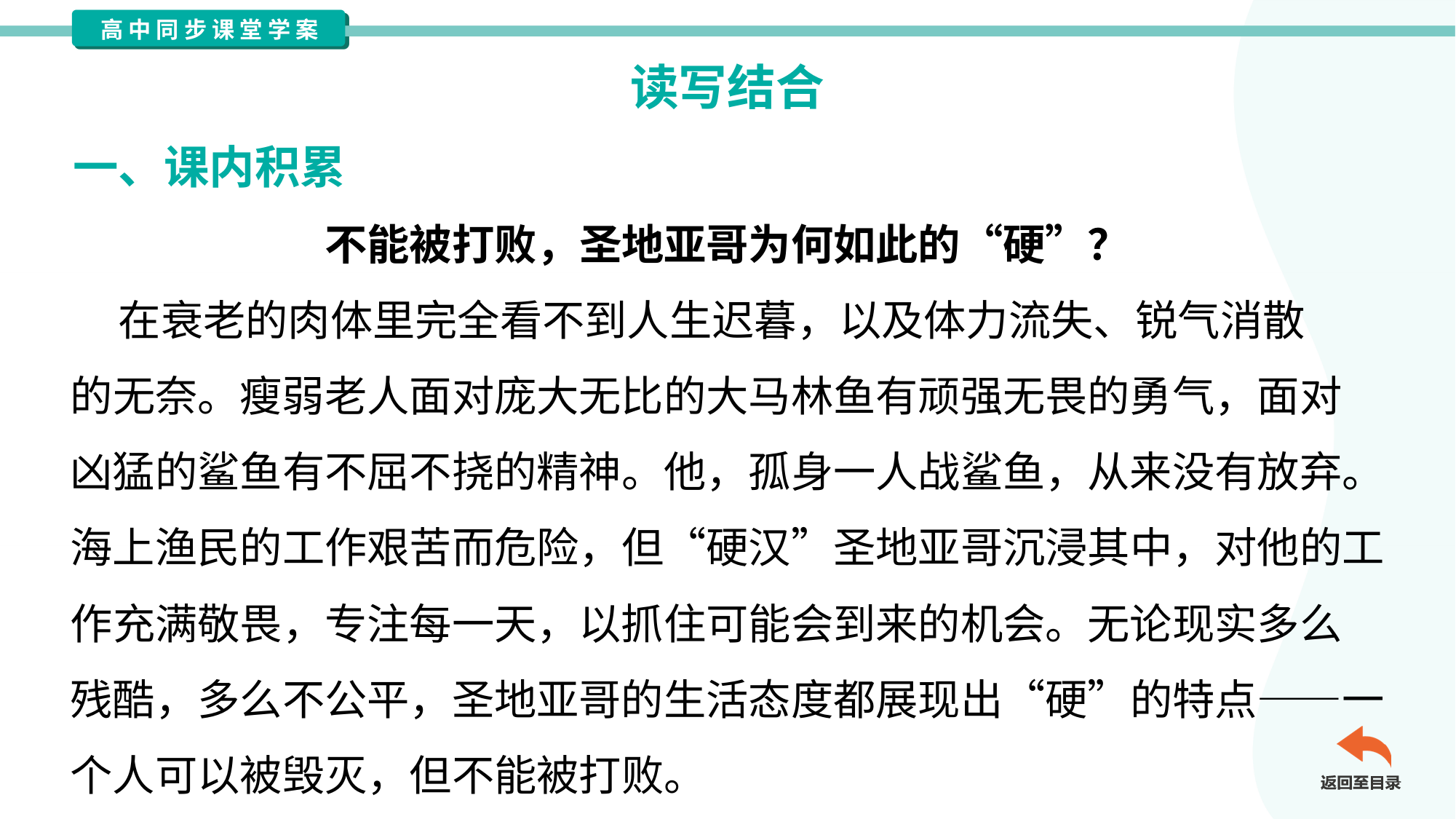

读写结合
一、课内积累
不能被打败，圣地亚哥为何如此的“硬”？
    在衰老的肉体里完全看不到人生迟暮，以及体力流失、锐气消散
的无奈。瘦弱老人面对庞大无比的大马林鱼有顽强无畏的勇气，面对
凶猛的鲨鱼有不屈不挠的精神。他，孤身一人战鲨鱼，从来没有放弃。
海上渔民的工作艰苦而危险，但“硬汉”圣地亚哥沉浸其中，对他的工
作充满敬畏，专注每一天，以抓住可能会到来的机会。无论现实多么
残酷，多么不公平，圣地亚哥的生活态度都展现出“硬”的特点——一
个人可以被毁灭，但不能被打败。